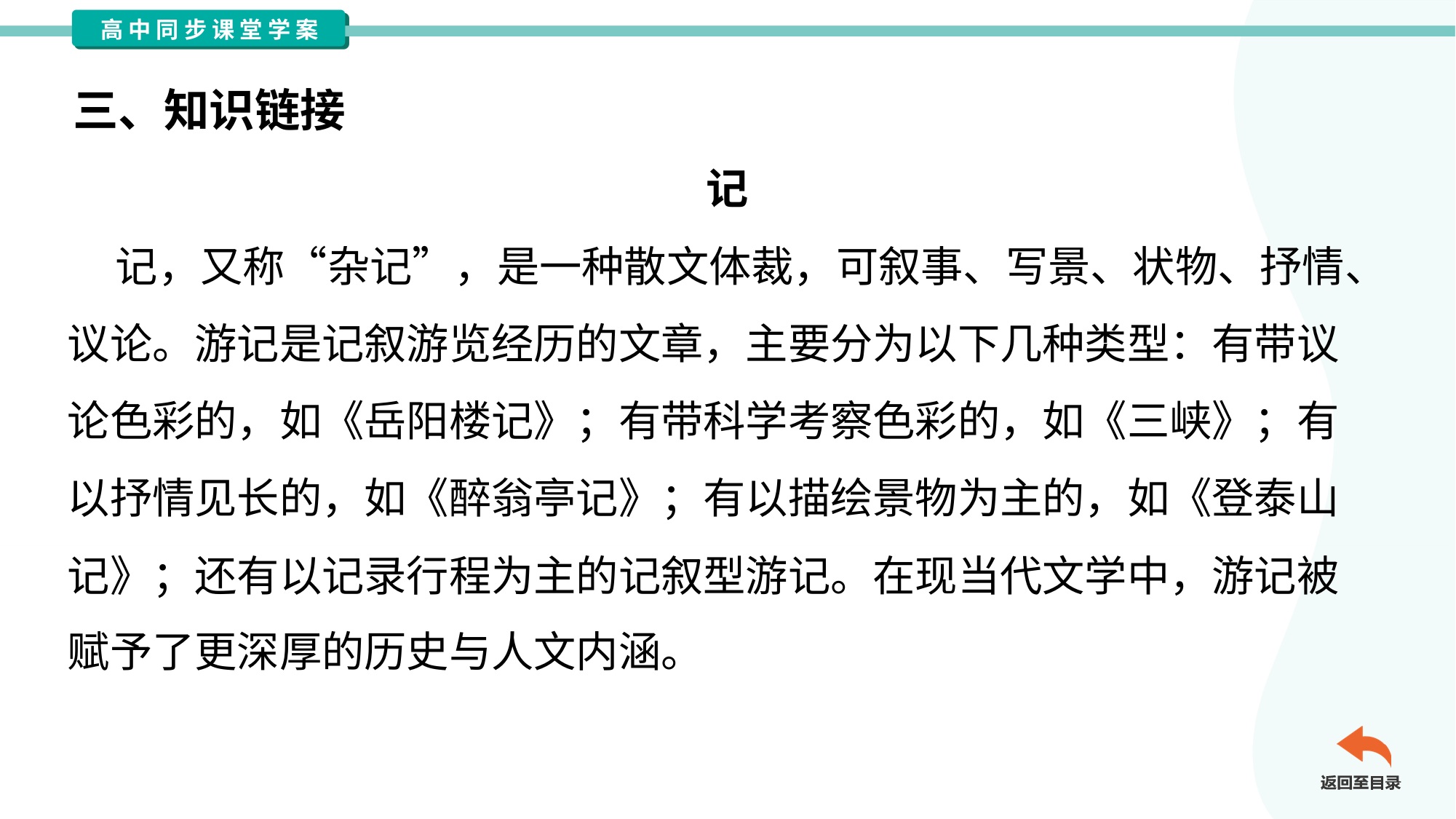

三、知识链接
记
    记，又称“杂记”，是一种散文体裁，可叙事、写景、状物、抒情、
议论。游记是记叙游览经历的文章，主要分为以下几种类型：有带议
论色彩的，如《岳阳楼记》；有带科学考察色彩的，如《三峡》；有
以抒情见长的，如《醉翁亭记》；有以描绘景物为主的，如《登泰山
记》；还有以记录行程为主的记叙型游记。在现当代文学中，游记被
赋予了更深厚的历史与人文内涵。